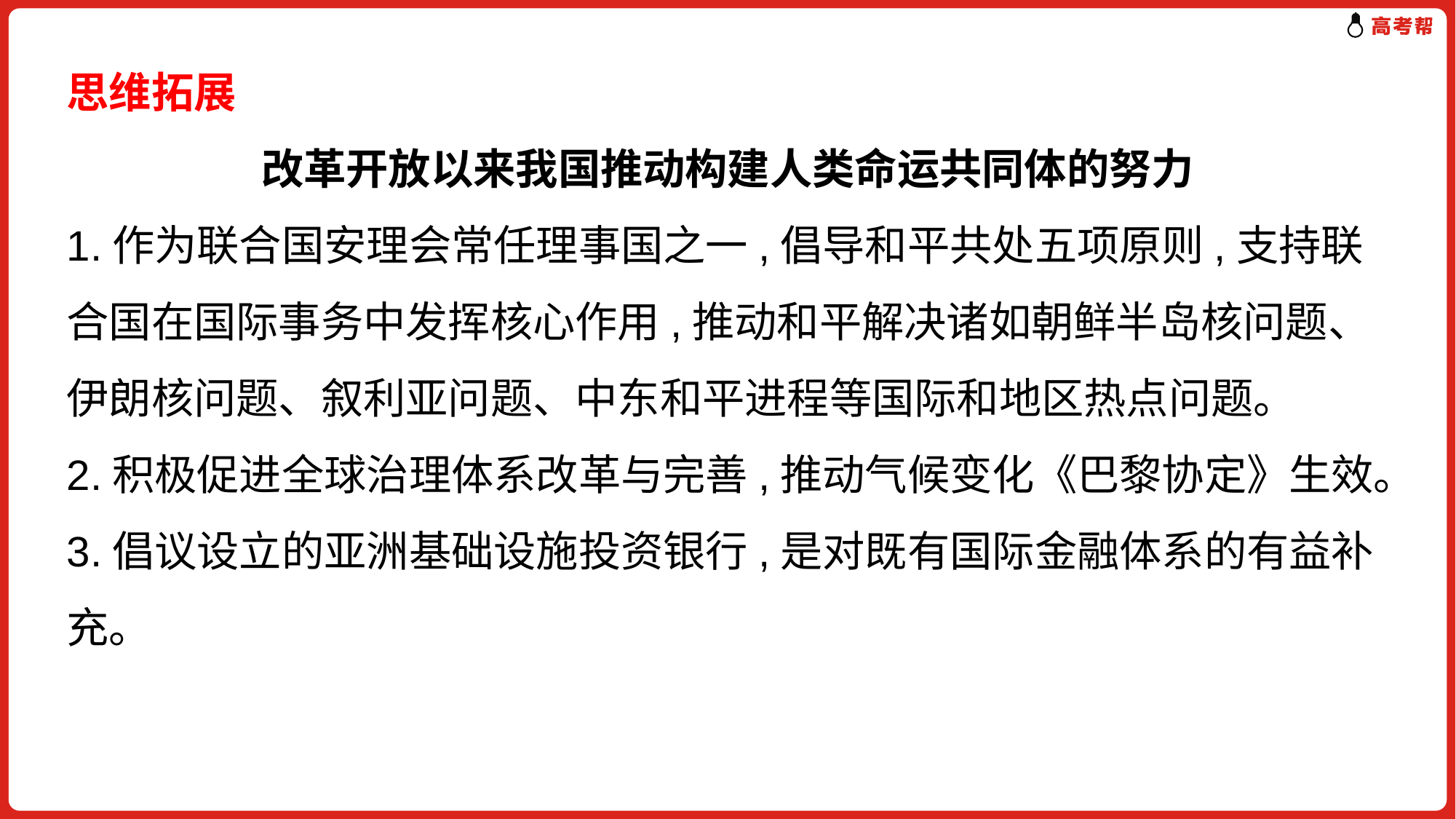

思维拓展
改革开放以来我国推动构建人类命运共同体的努力
1.作为联合国安理会常任理事国之一,倡导和平共处五项原则,支持联合国在国际事务中发挥核心作用,推动和平解决诸如朝鲜半岛核问题、伊朗核问题、叙利亚问题、中东和平进程等国际和地区热点问题。
2.积极促进全球治理体系改革与完善,推动气候变化《巴黎协定》生效。
3.倡议设立的亚洲基础设施投资银行,是对既有国际金融体系的有益补充。